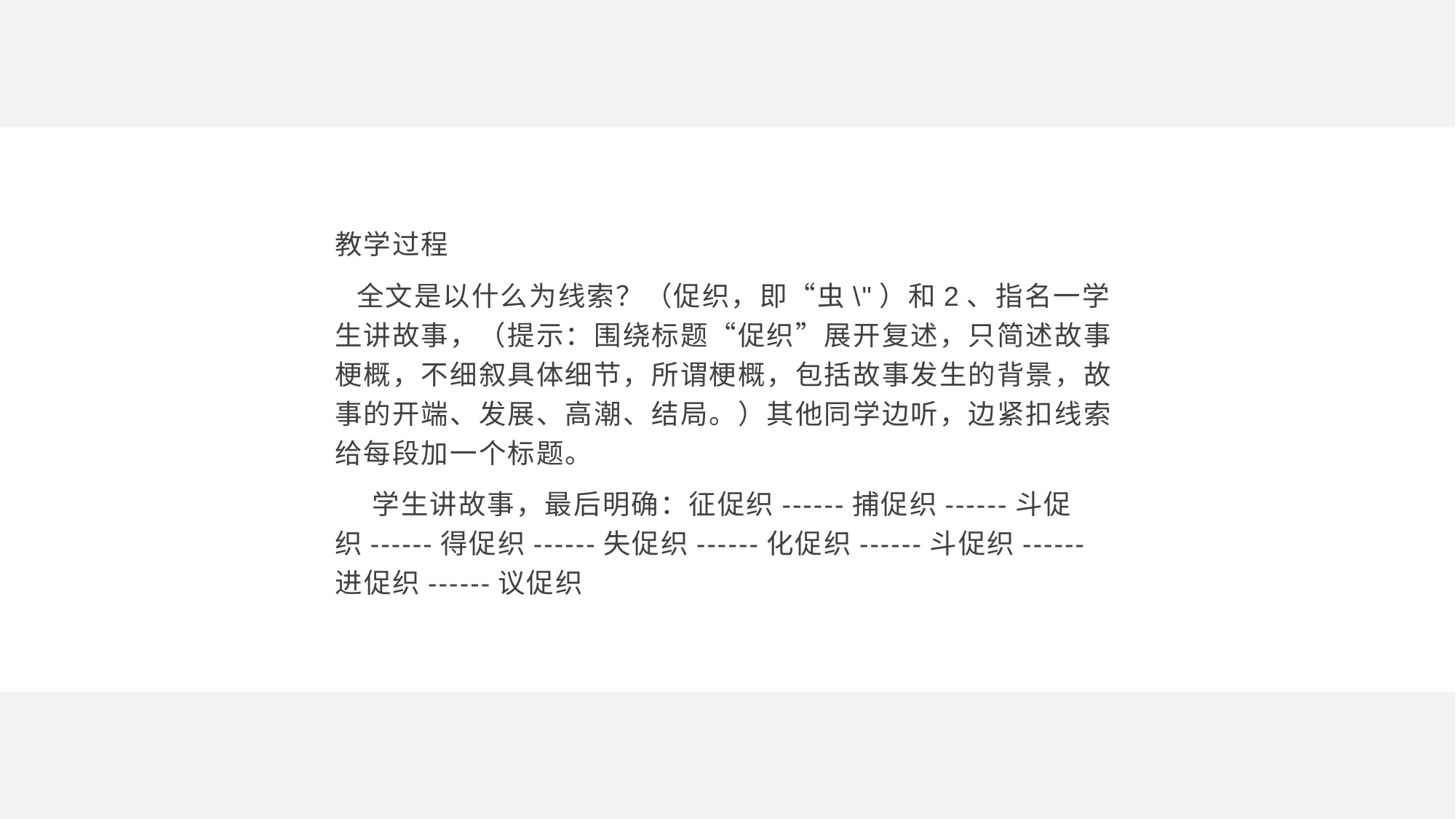

教学过程
  全文是以什么为线索？（促织，即“虫\"）和2、指名一学生讲故事，（提示：围绕标题“促织”展开复述，只简述故事梗概，不细叙具体细节，所谓梗概，包括故事发生的背景，故事的开端、发展、高潮、结局。）其他同学边听，边紧扣线索给每段加一个标题。
    学生讲故事，最后明确：征促织------捕促织------斗促织------得促织------失促织------化促织------斗促织------进促织------议促织